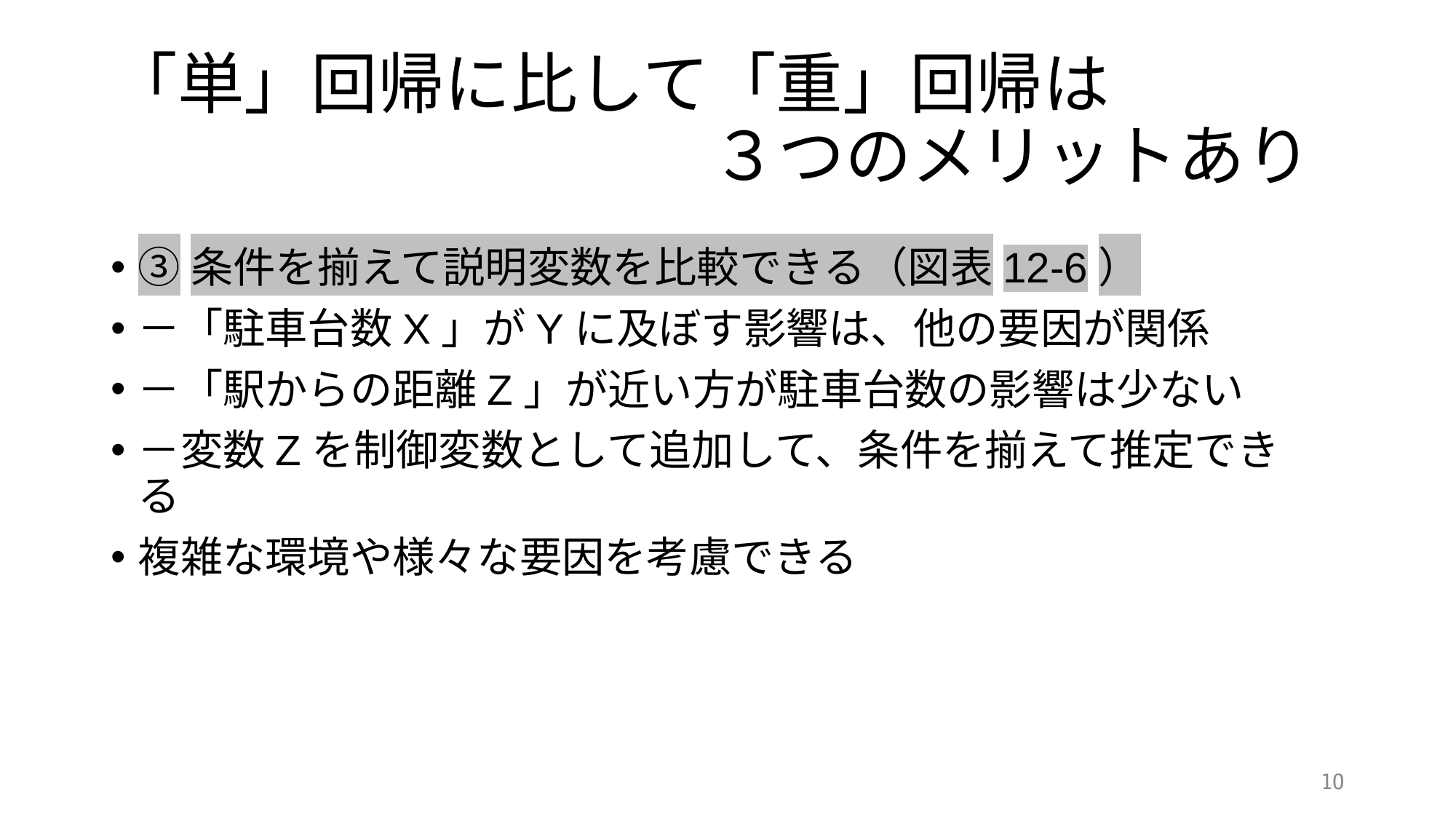

# 「単」回帰に比して「重」回帰は 　　　　　　　　　３つのメリットあり
③条件を揃えて説明変数を比較できる（図表12-6）
－「駐車台数X」がYに及ぼす影響は、他の要因が関係
－「駅からの距離Z」が近い方が駐車台数の影響は少ない
－変数Zを制御変数として追加して、条件を揃えて推定できる
複雑な環境や様々な要因を考慮できる

10